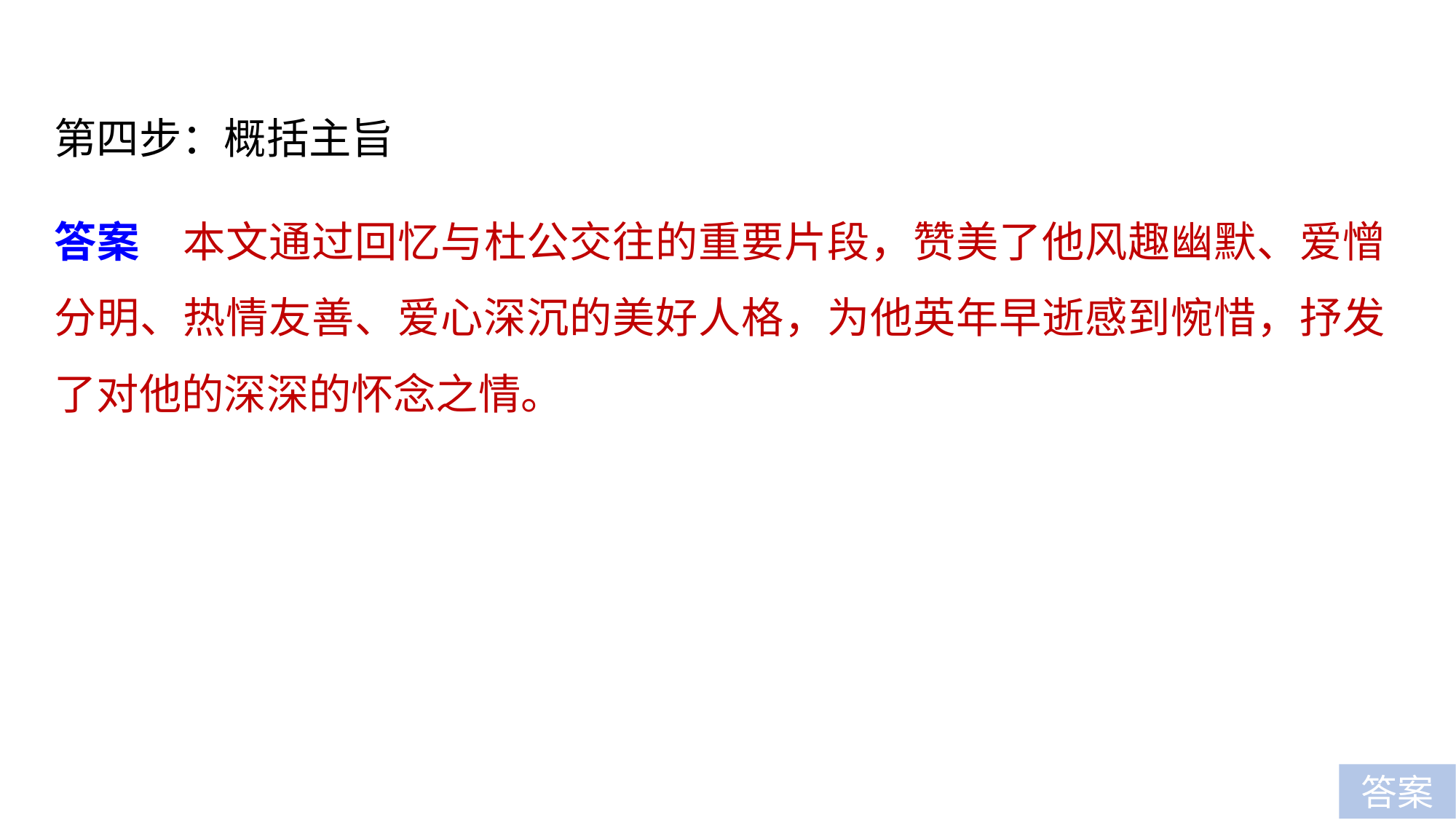

第四步：概括主旨
答案　本文通过回忆与杜公交往的重要片段，赞美了他风趣幽默、爱憎分明、热情友善、爱心深沉的美好人格，为他英年早逝感到惋惜，抒发了对他的深深的怀念之情。
答案